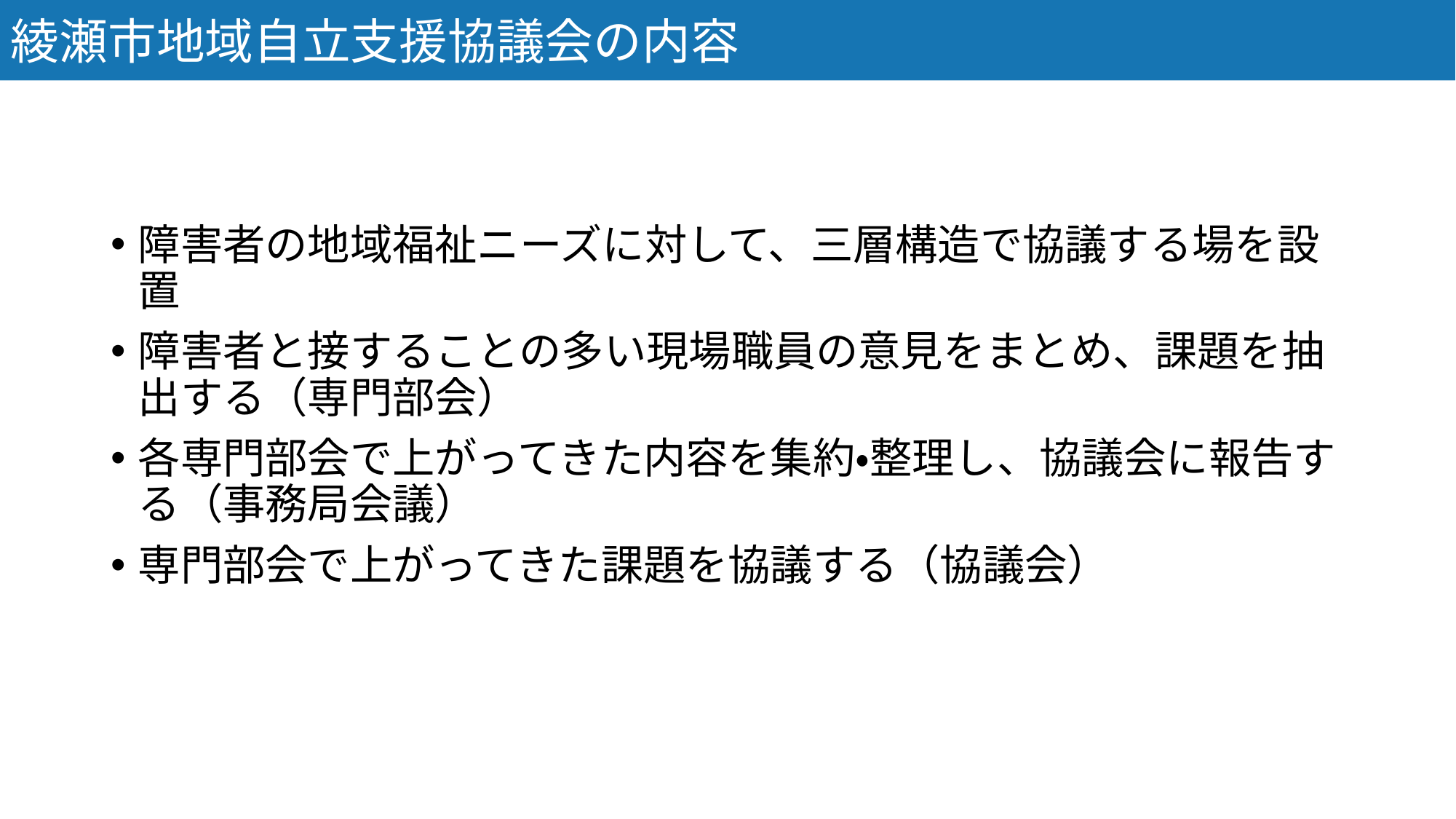

綾瀬市地域自立支援協議会の内容
#
障害者の地域福祉ニーズに対して、三層構造で協議する場を設置
障害者と接することの多い現場職員の意見をまとめ、課題を抽出する（専門部会）
各専門部会で上がってきた内容を集約・整理し、協議会に報告する（事務局会議）
専門部会で上がってきた課題を協議する（協議会）